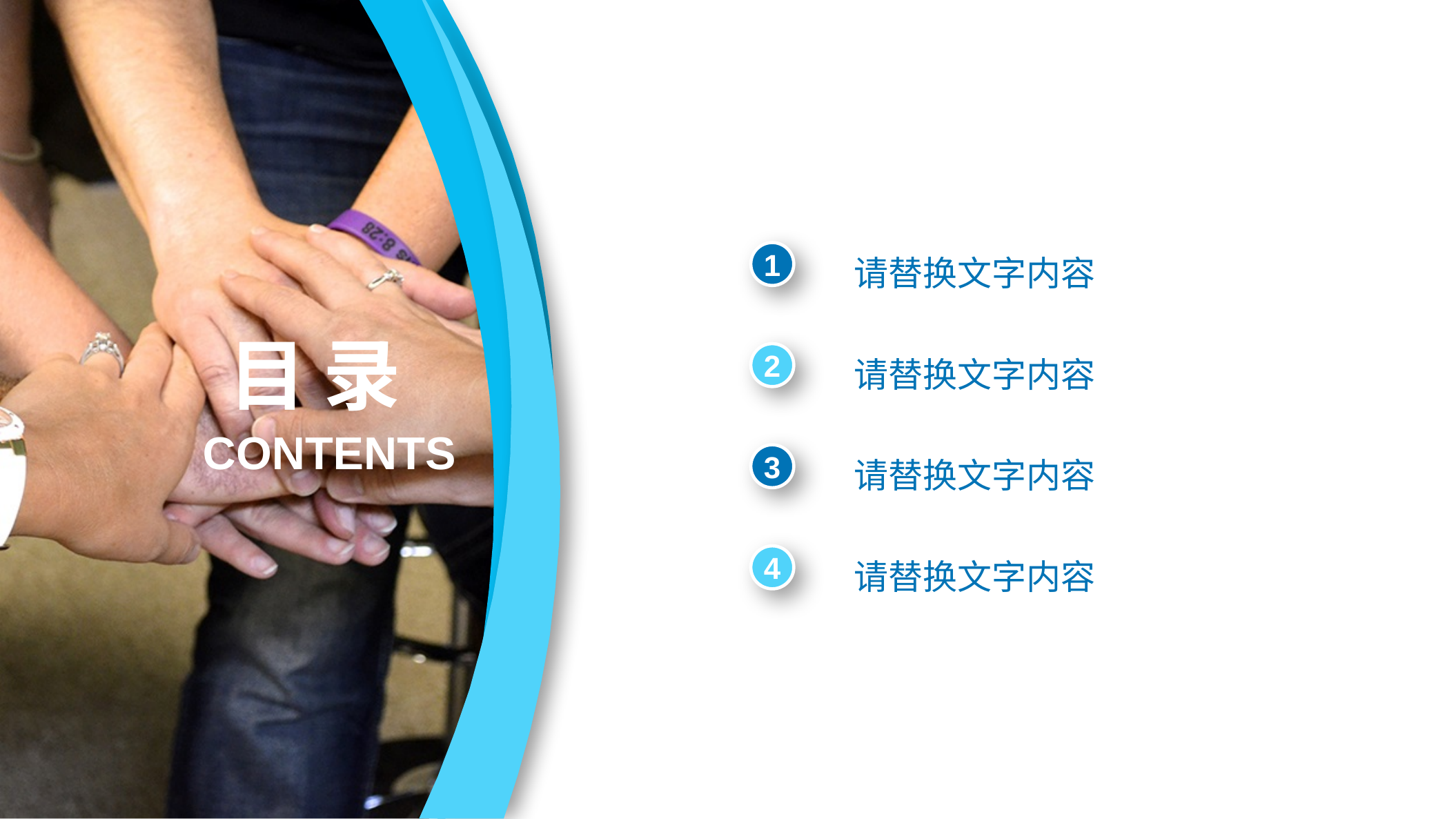

1
请替换文字内容
目 录
2
请替换文字内容
CONTENTS
3
请替换文字内容
4
请替换文字内容